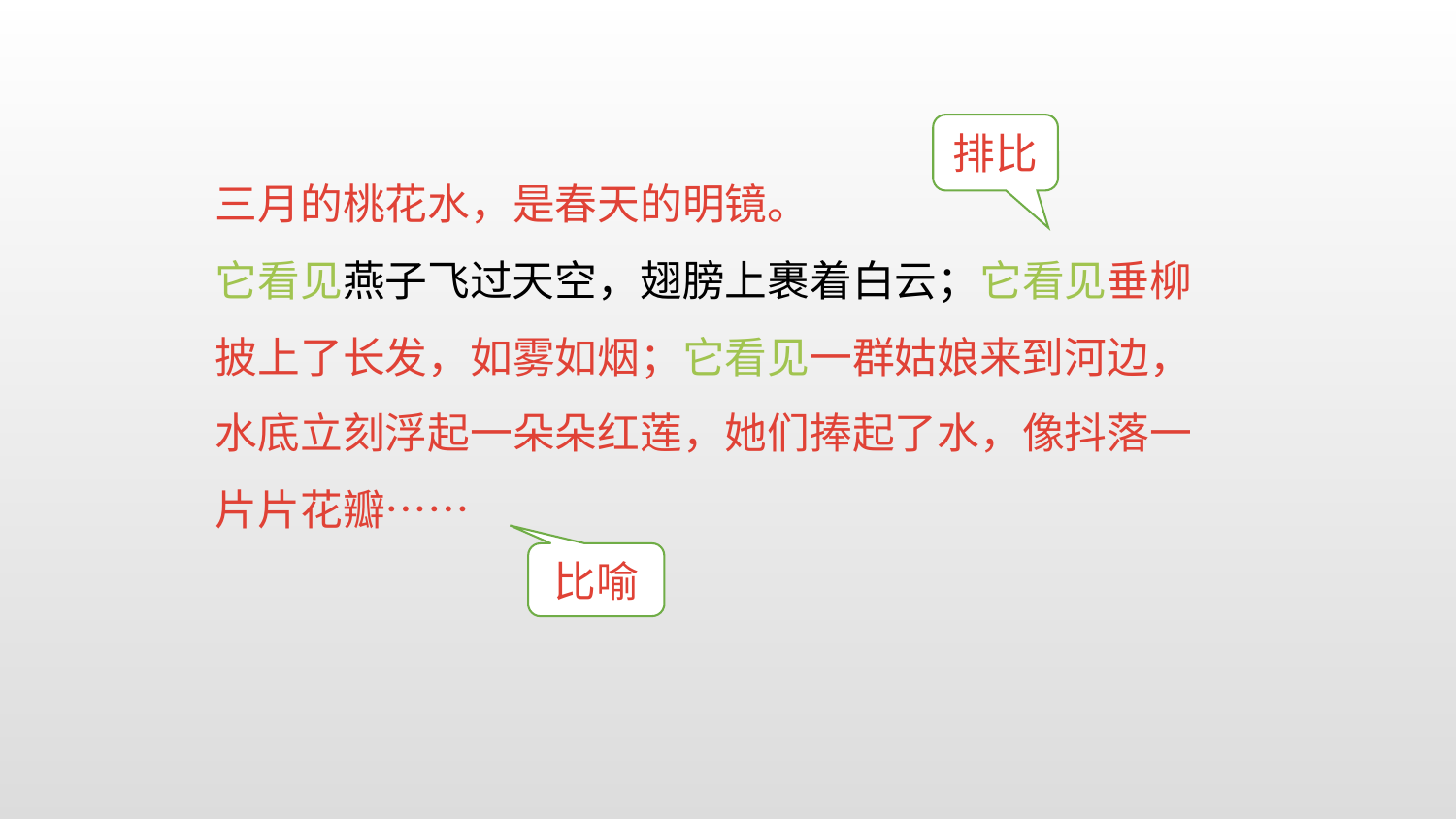

排比
三月的桃花水，是春天的明镜。
它看见燕子飞过天空，翅膀上裹着白云；它看见垂柳披上了长发，如雾如烟；它看见一群姑娘来到河边，水底立刻浮起一朵朵红莲，她们捧起了水，像抖落一片片花瓣……
比喻